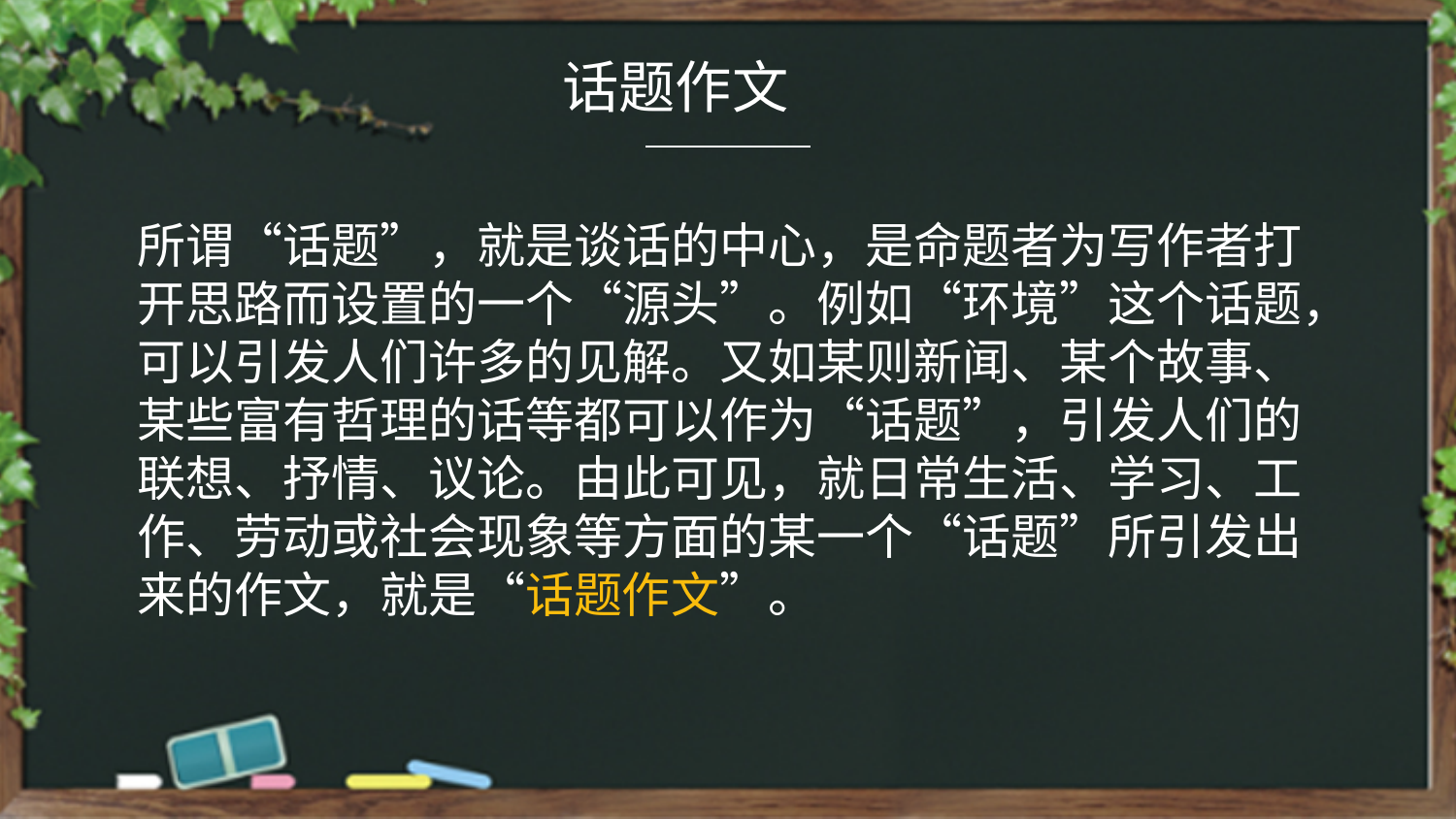

话题作文
所谓“话题”，就是谈话的中心，是命题者为写作者打开思路而设置的一个“源头”。例如“环境”这个话题，可以引发人们许多的见解。又如某则新闻、某个故事、某些富有哲理的话等都可以作为“话题”，引发人们的联想、抒情、议论。由此可见，就日常生活、学习、工作、劳动或社会现象等方面的某一个“话题”所引发出来的作文，就是“话题作文”。